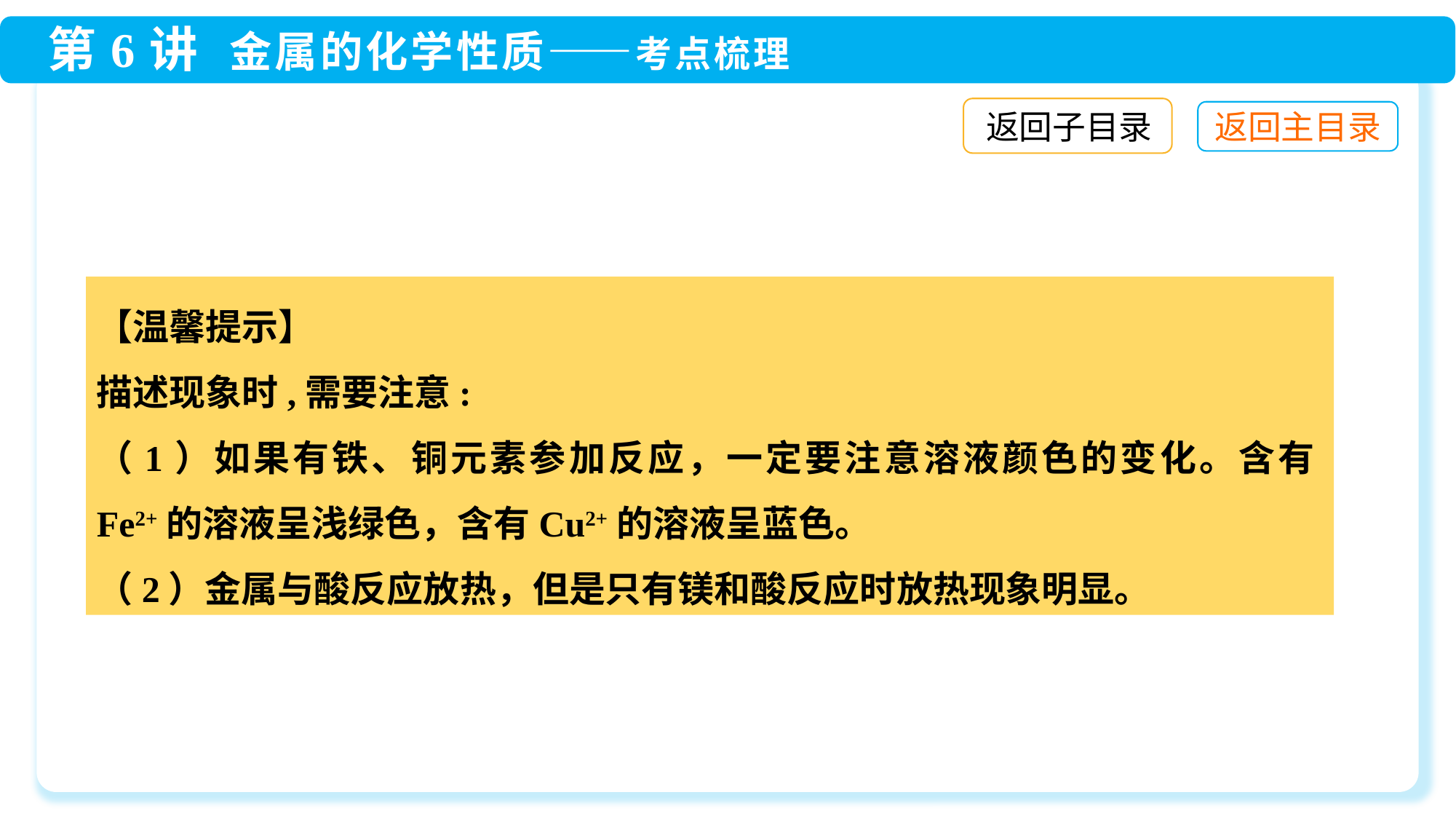

返回子目录
【温馨提示】
描述现象时,需要注意:
（1）如果有铁、铜元素参加反应，一定要注意溶液颜色的变化。含有Fe2+的溶液呈浅绿色，含有Cu2+的溶液呈蓝色。
（2）金属与酸反应放热，但是只有镁和酸反应时放热现象明显。